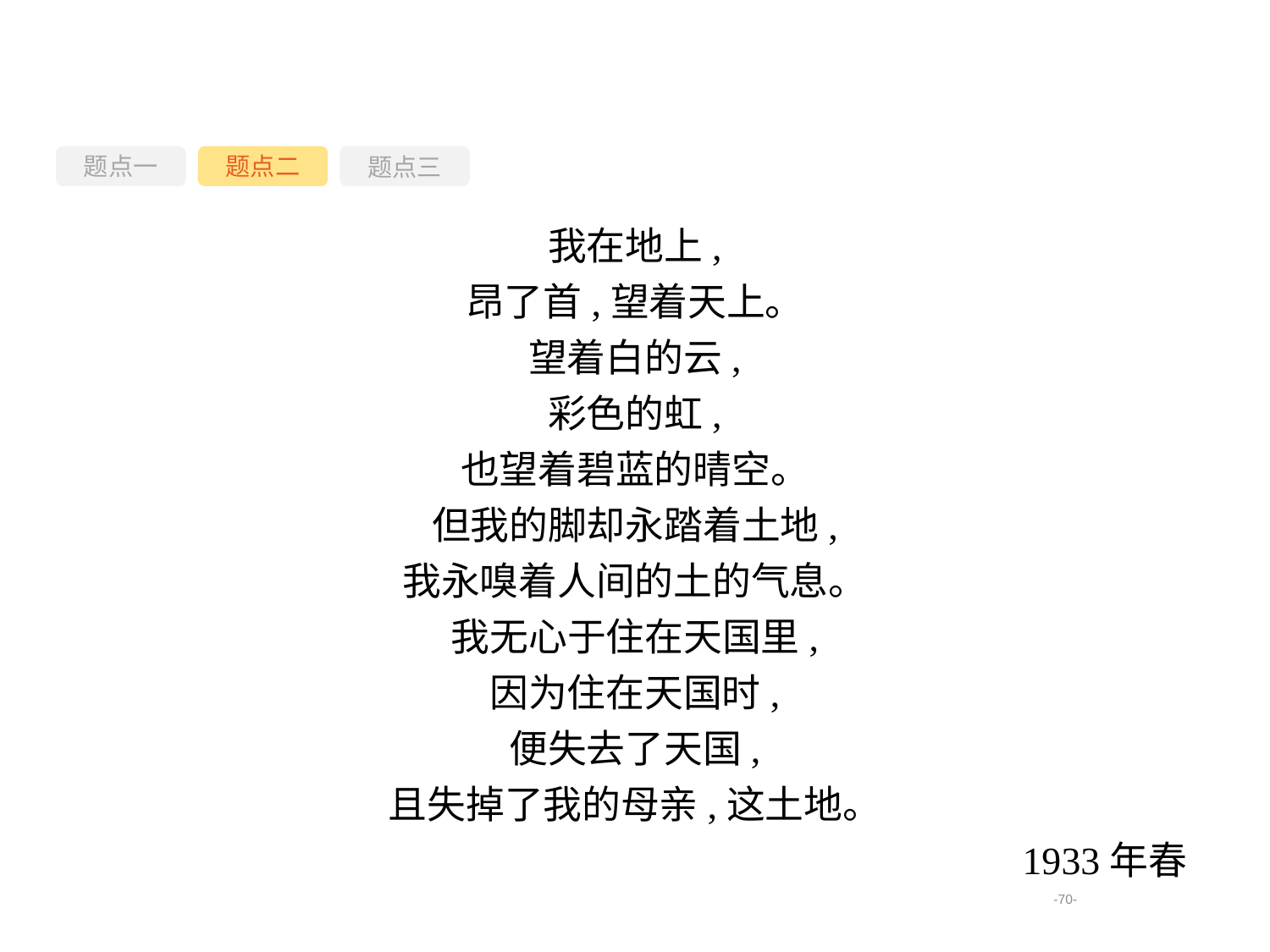

题点一
题点三
题点二
我在地上,
昂了首,望着天上。
望着白的云,
彩色的虹,
也望着碧蓝的晴空。
但我的脚却永踏着土地,
我永嗅着人间的土的气息。
我无心于住在天国里,
因为住在天国时,
便失去了天国,
且失掉了我的母亲,这土地。
1933年春
-70-